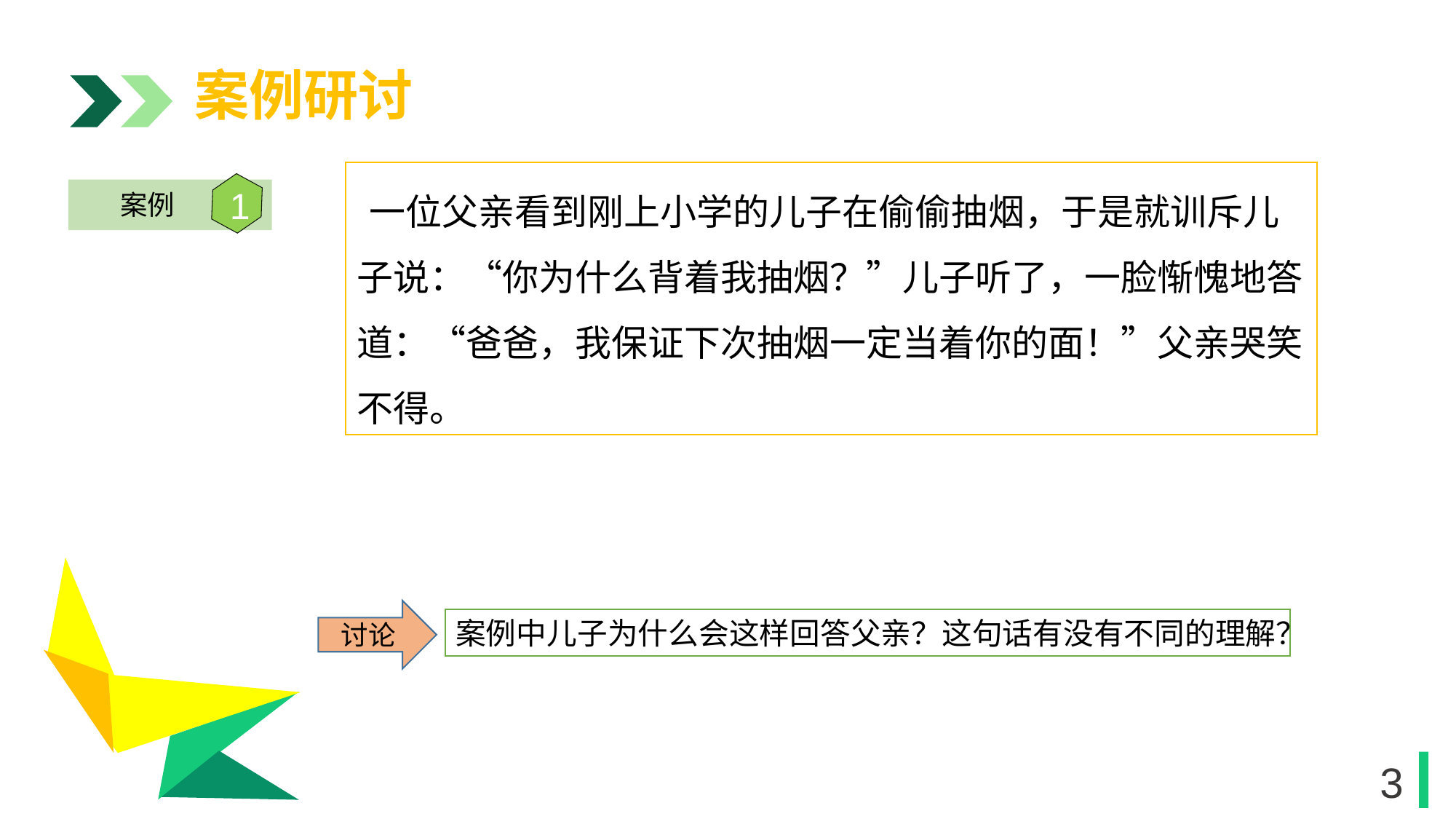

案例研讨

 一位父亲看到刚上小学的儿子在偷偷抽烟，于是就训斥儿子说：“你为什么背着我抽烟？”儿子听了，一脸惭愧地答道：“爸爸，我保证下次抽烟一定当着你的面！”父亲哭笑不得。
1

案例
1

讨论
案例中儿子为什么会这样回答父亲？这句话有没有不同的理解？
3